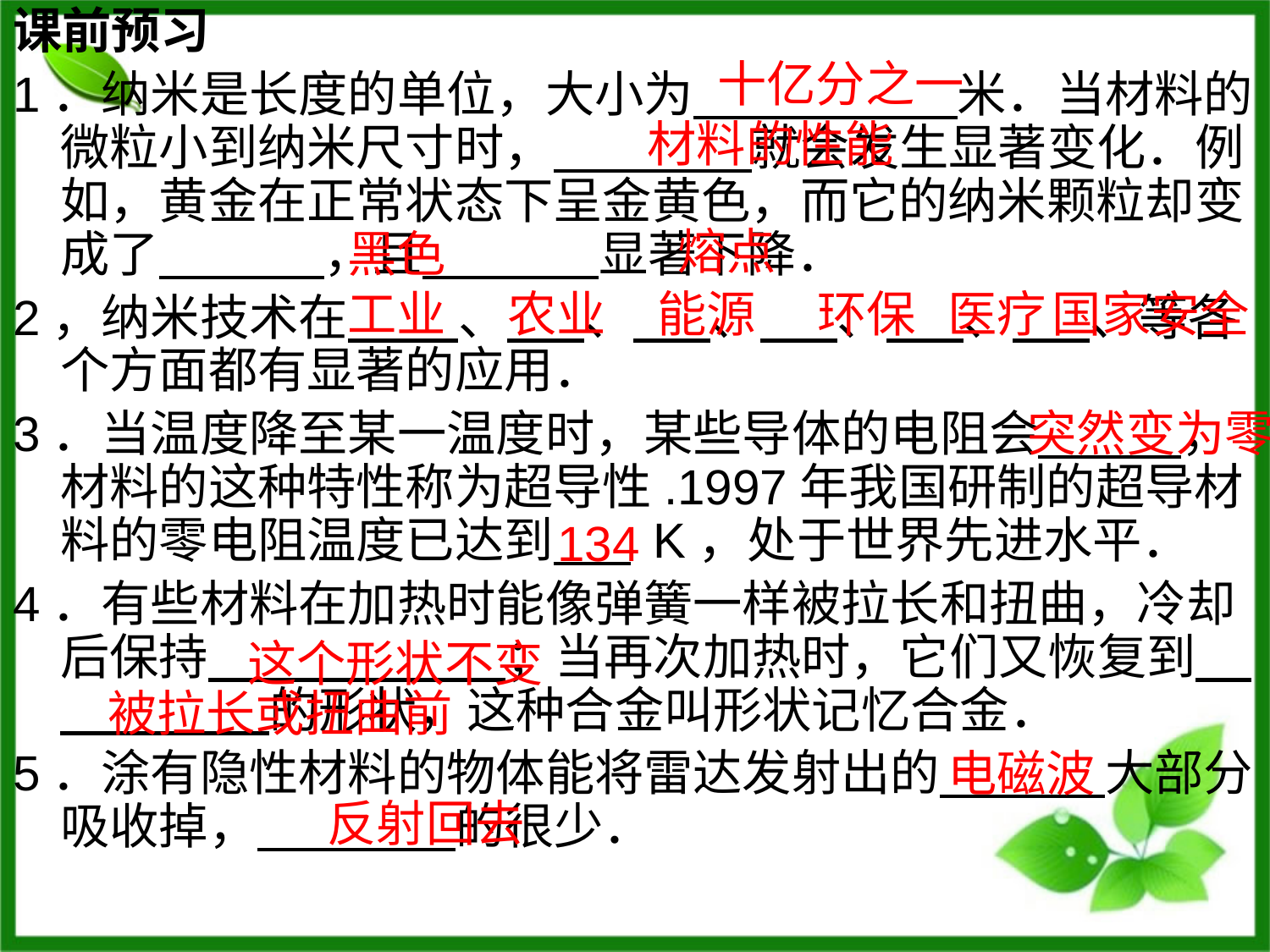

课前预习
1．纳米是长度的单位，大小为                        米．当材料的微粒小到纳米尺寸时，                  就会发生显著变化．例如，黄金在正常状态下呈金黄色，而它的纳米颗粒却变成了               ，且                显著下降．
2，纳米技术在          、       、       、       、       、       、等各个方面都有显著的应用．
3．当温度降至某一温度时，某些导体的电阻会             ，材料的这种特性称为超导性.1997年我国研制的超导材料的零电阻温度已达到        K，处于世界先进水平．
4．有些材料在加热时能像弹簧一样被拉长和扭曲，冷却后保持                           ；当再次加热时，它们又恢复到                         的形状，这种合金叫形状记忆合金．
5．涂有隐性材料的物体能将雷达发射出的               大部分吸收掉，                  的很少．
十亿分之一
材料的性能
熔点
黑色
工业
农业
能源
环保
医疗
国家安全
突然变为零
134
这个形状不变
被拉长或扭曲前
电磁波
反射回去